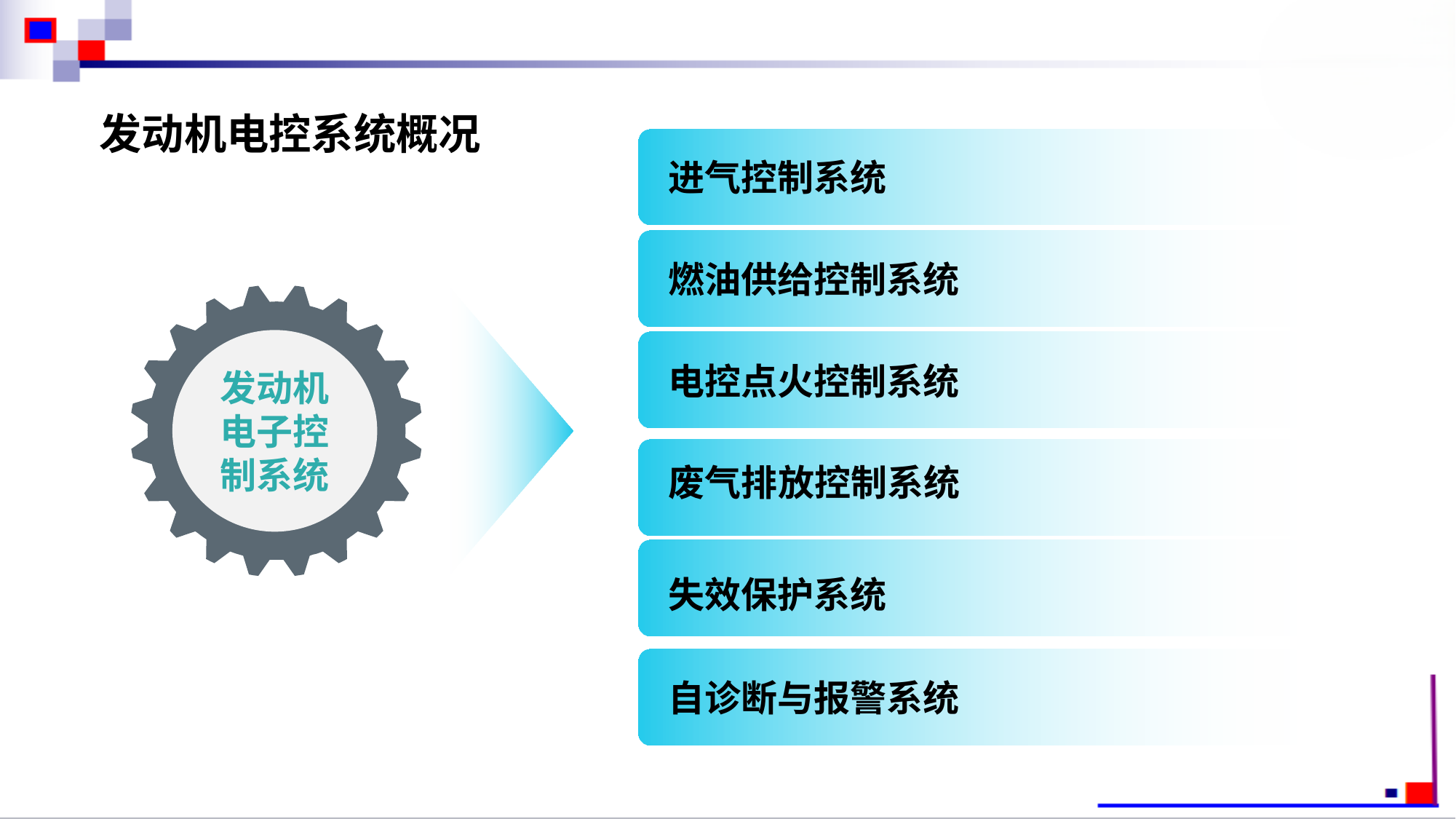

发动机电控系统概况

进气控制系统

燃油供给控制系统

发动机电子控制系统

电控点火控制系统

废气排放控制系统

失效保护系统

自诊断与报警系统